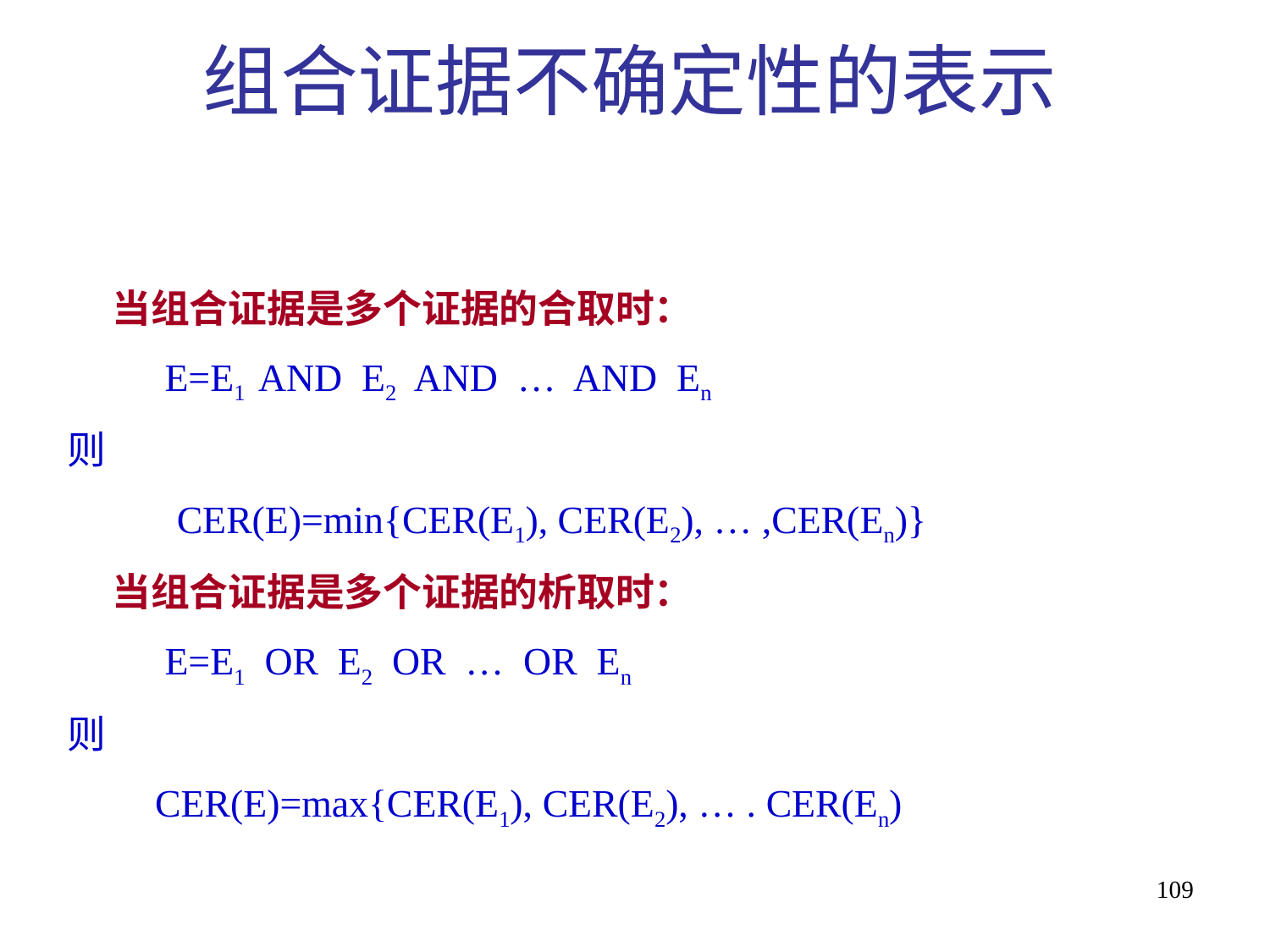

组合证据不确定性的表示
    当组合证据是多个证据的合取时：
          E=E1  AND  E2  AND  …  AND  En
则
  　    CER(E)=min{CER(E1), CER(E2), … ,CER(En)}
    当组合证据是多个证据的析取时：
          E=E1  OR  E2  OR  …  OR  En
则
         CER(E)=max{CER(E1), CER(E2), … . CER(En)
109